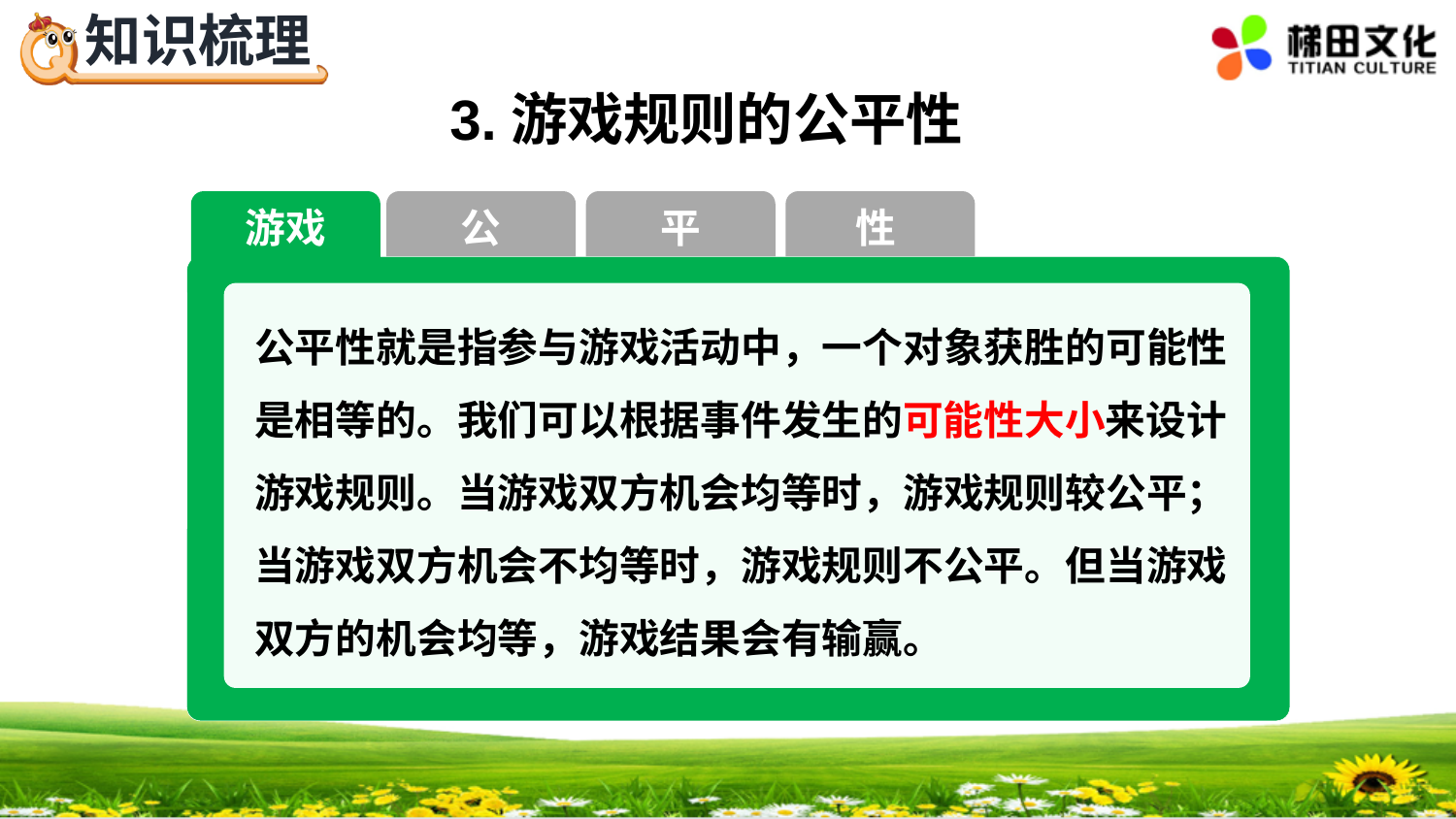

3.游戏规则的公平性
游戏
公
平
性

公平性就是指参与游戏活动中，一个对象获胜的可能性是相等的。我们可以根据事件发生的可能性大小来设计游戏规则。当游戏双方机会均等时，游戏规则较公平；当游戏双方机会不均等时，游戏规则不公平。但当游戏双方的机会均等，游戏结果会有输赢。